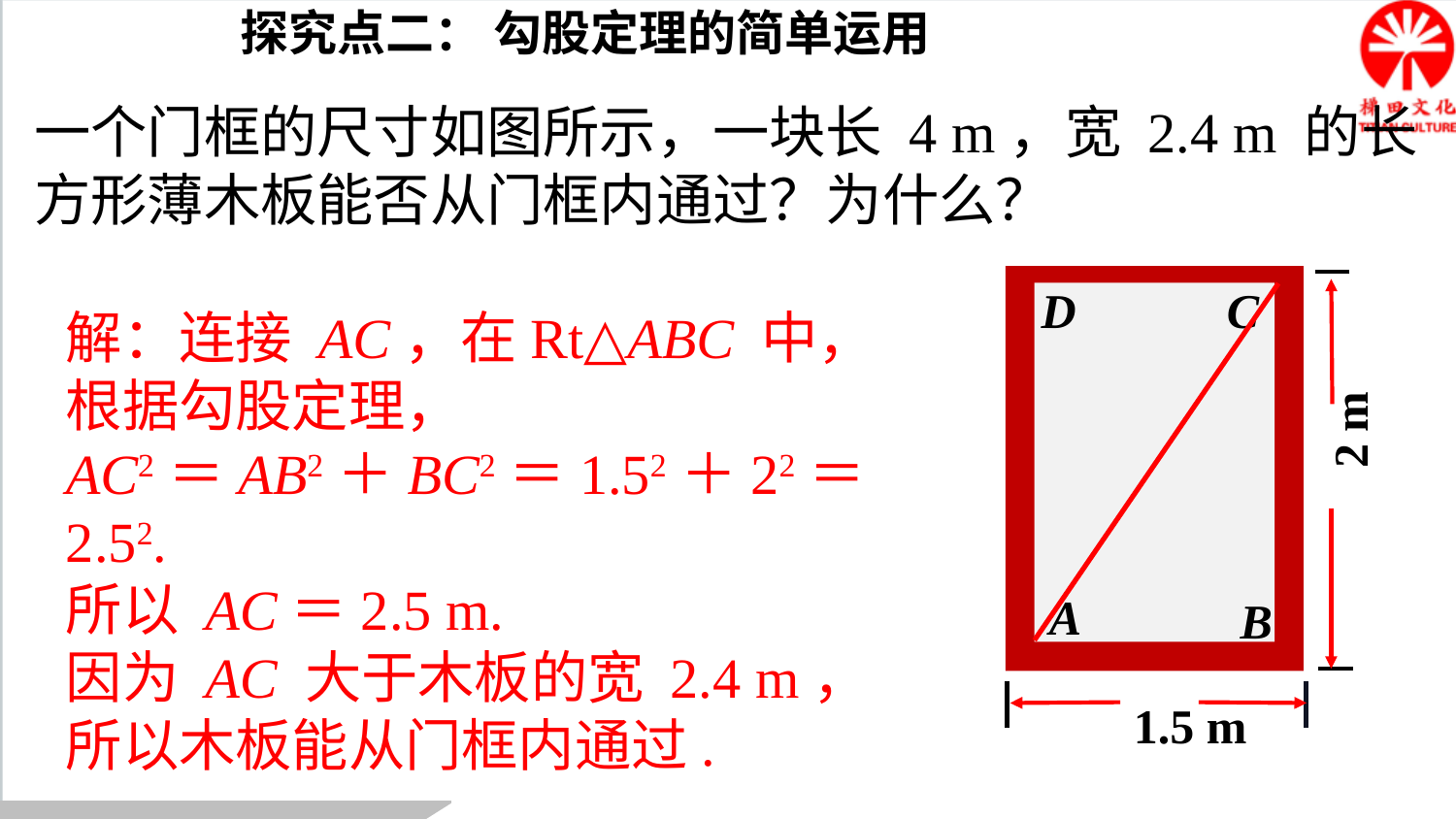

探究点二： 勾股定理的简单运用
一个门框的尺寸如图所示，一块长 4 m，宽 2.4 m 的长方形薄木板能否从门框内通过？为什么？

C
D
2 m
A
B
1.5 m
解：连接 AC，在Rt△ABC 中，根据勾股定理，
AC2＝AB2＋BC2＝1.52＋22＝2.52.
所以 AC＝2.5 m.
因为 AC 大于木板的宽 2.4 m，
所以木板能从门框内通过.